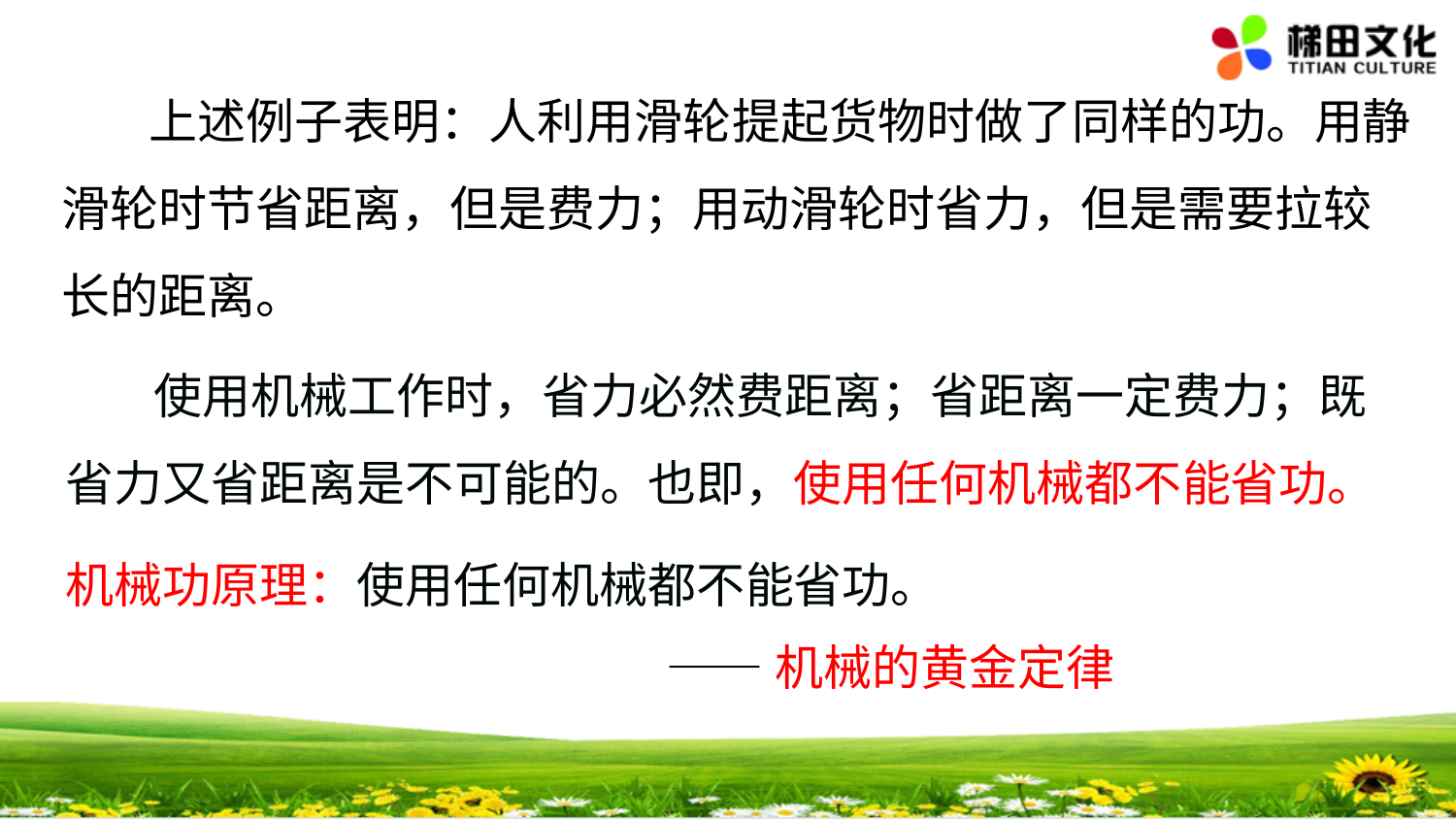

上述例子表明：人利用滑轮提起货物时做了同样的功。用静滑轮时节省距离，但是费力；用动滑轮时省力，但是需要拉较长的距离。
       使用机械工作时，省力必然费距离；省距离一定费力；既省力又省距离是不可能的。也即，使用任何机械都不能省功。
机械功原理：使用任何机械都不能省功。
                                                       ——机械的黄金定律